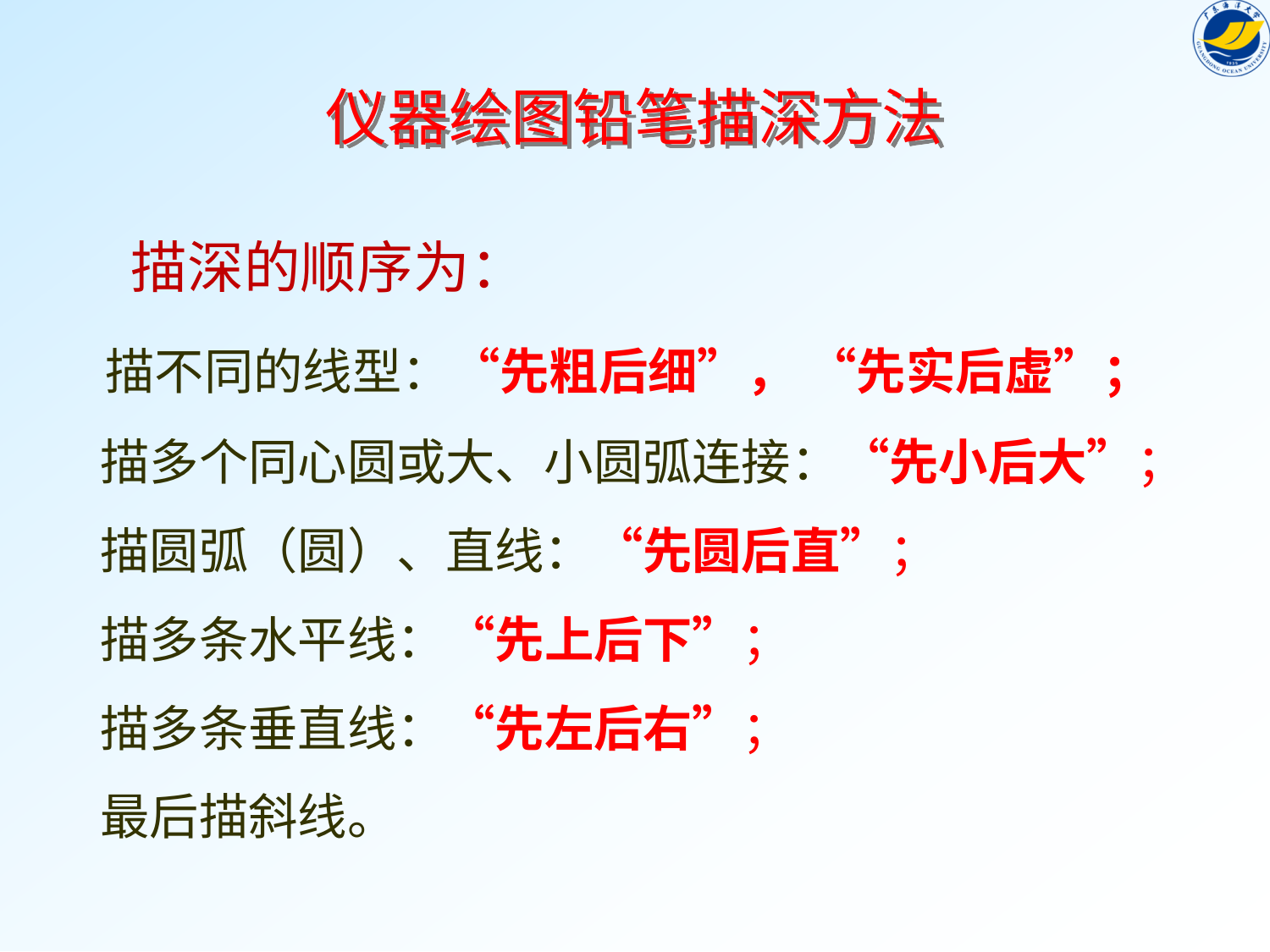

# 仪器绘图铅笔描深方法
    描深的顺序为：
  描不同的线型：“先粗后细”， “先实后虚”；
  描多个同心圆或大、小圆弧连接：“先小后大”；
  描圆弧（圆）、直线：“先圆后直”；
  描多条水平线：“先上后下”；
  描多条垂直线：“先左后右”；
  最后描斜线。